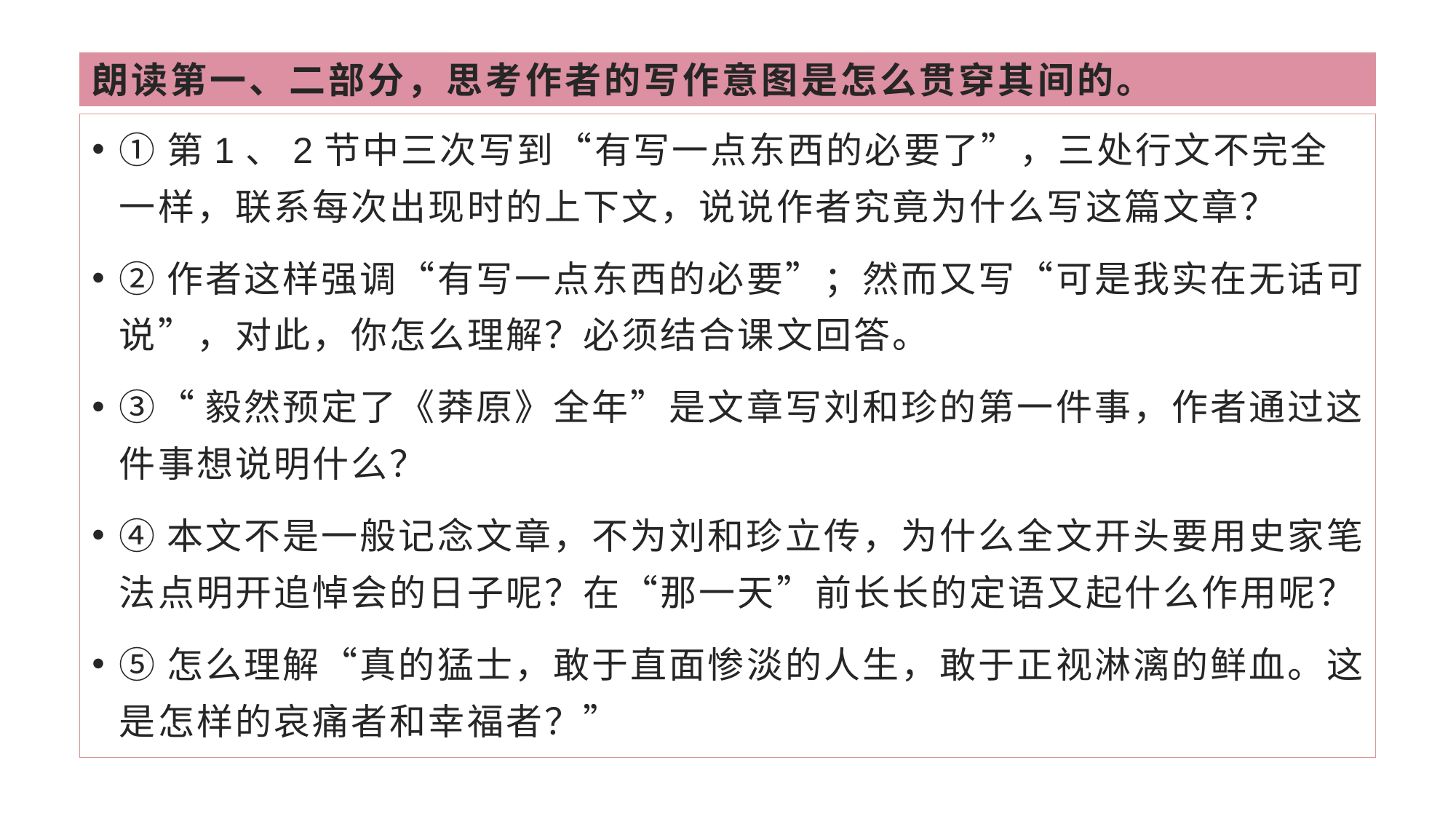

# 朗读第一、二部分，思考作者的写作意图是怎么贯穿其间的。
①第1、2节中三次写到“有写一点东西的必要了”，三处行文不完全一样，联系每次出现时的上下文，说说作者究竟为什么写这篇文章？
②作者这样强调“有写一点东西的必要”；然而又写“可是我实在无话可说”，对此，你怎么理解？必须结合课文回答。
③“毅然预定了《莽原》全年”是文章写刘和珍的第一件事，作者通过这件事想说明什么？
④本文不是一般记念文章，不为刘和珍立传，为什么全文开头要用史家笔法点明开追悼会的日子呢？在“那一天”前长长的定语又起什么作用呢？
⑤怎么理解“真的猛士，敢于直面惨淡的人生，敢于正视淋漓的鲜血。这是怎样的哀痛者和幸福者？”